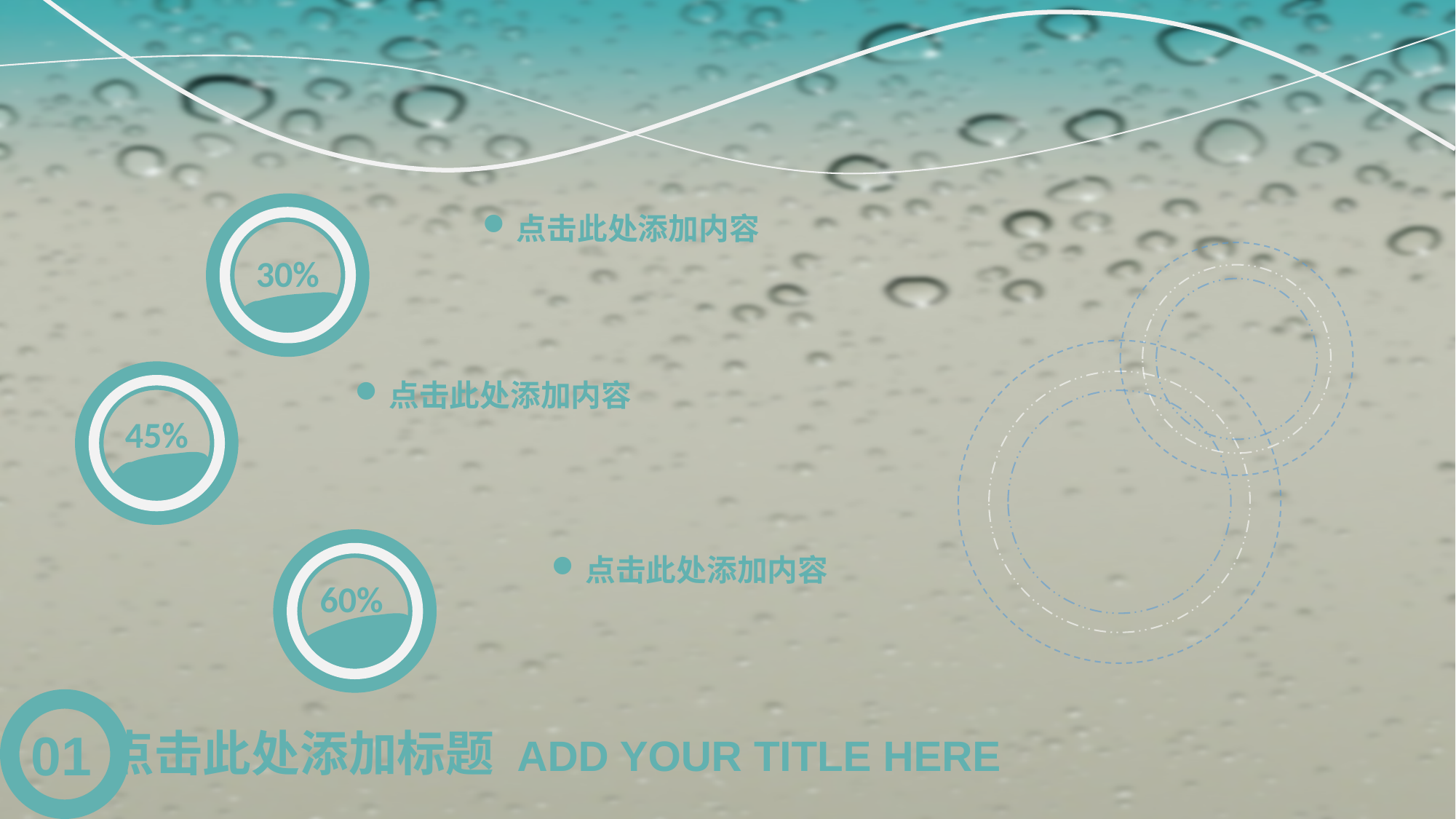

点击此处添加内容

30%

点击此处添加内容
45%

点击此处添加内容
60%

01
点击此处添加标题 ADD YOUR TITLE HERE